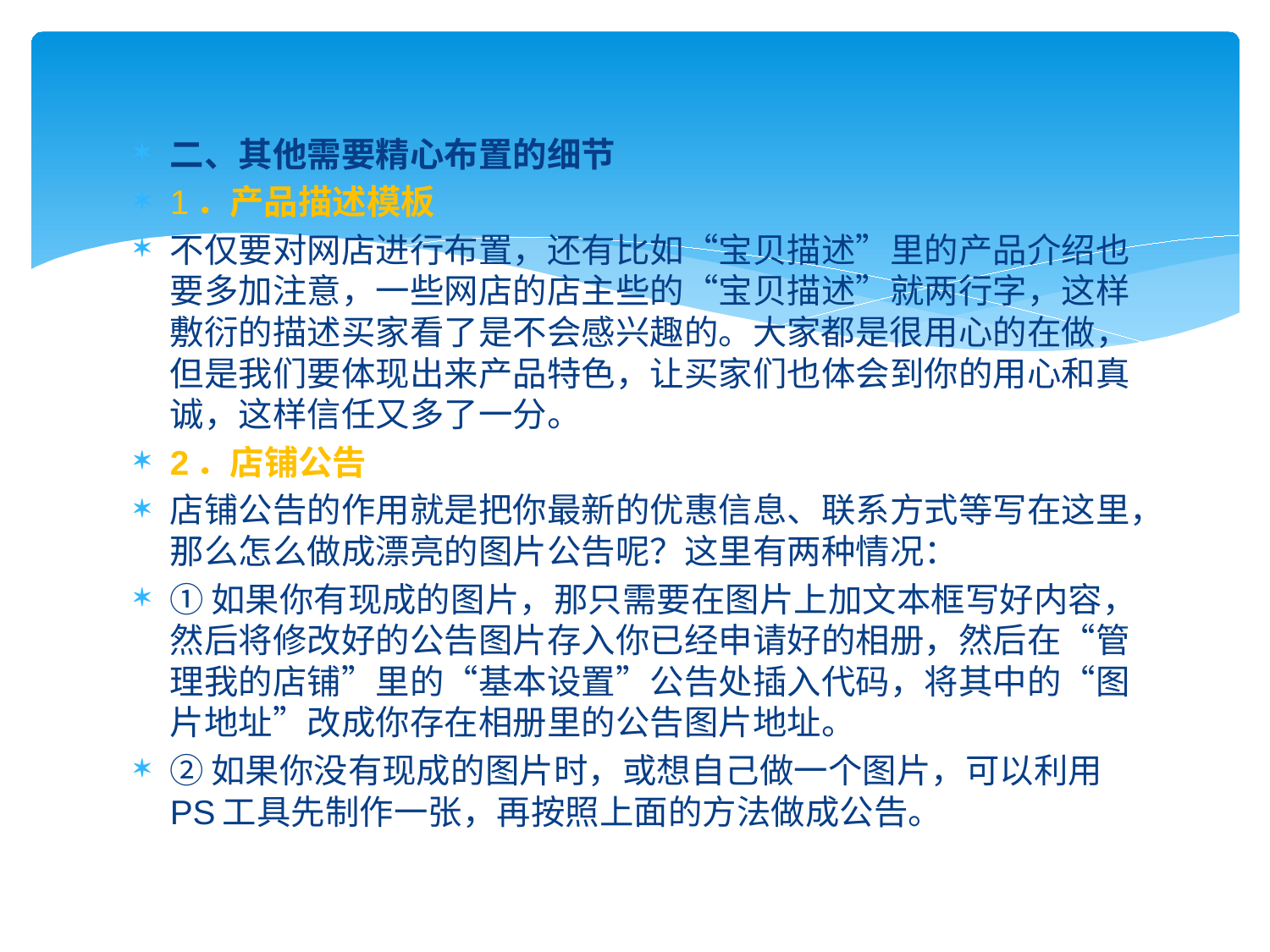

二、其他需要精心布置的细节
1．产品描述模板
不仅要对网店进行布置，还有比如“宝贝描述”里的产品介绍也要多加注意，一些网店的店主些的“宝贝描述”就两行字，这样敷衍的描述买家看了是不会感兴趣的。大家都是很用心的在做，但是我们要体现出来产品特色，让买家们也体会到你的用心和真诚，这样信任又多了一分。
2．店铺公告
店铺公告的作用就是把你最新的优惠信息、联系方式等写在这里，那么怎么做成漂亮的图片公告呢？这里有两种情况：
①如果你有现成的图片，那只需要在图片上加文本框写好内容，然后将修改好的公告图片存入你已经申请好的相册，然后在“管理我的店铺”里的“基本设置”公告处插入代码，将其中的“图片地址”改成你存在相册里的公告图片地址。
②如果你没有现成的图片时，或想自己做一个图片，可以利用PS工具先制作一张，再按照上面的方法做成公告。